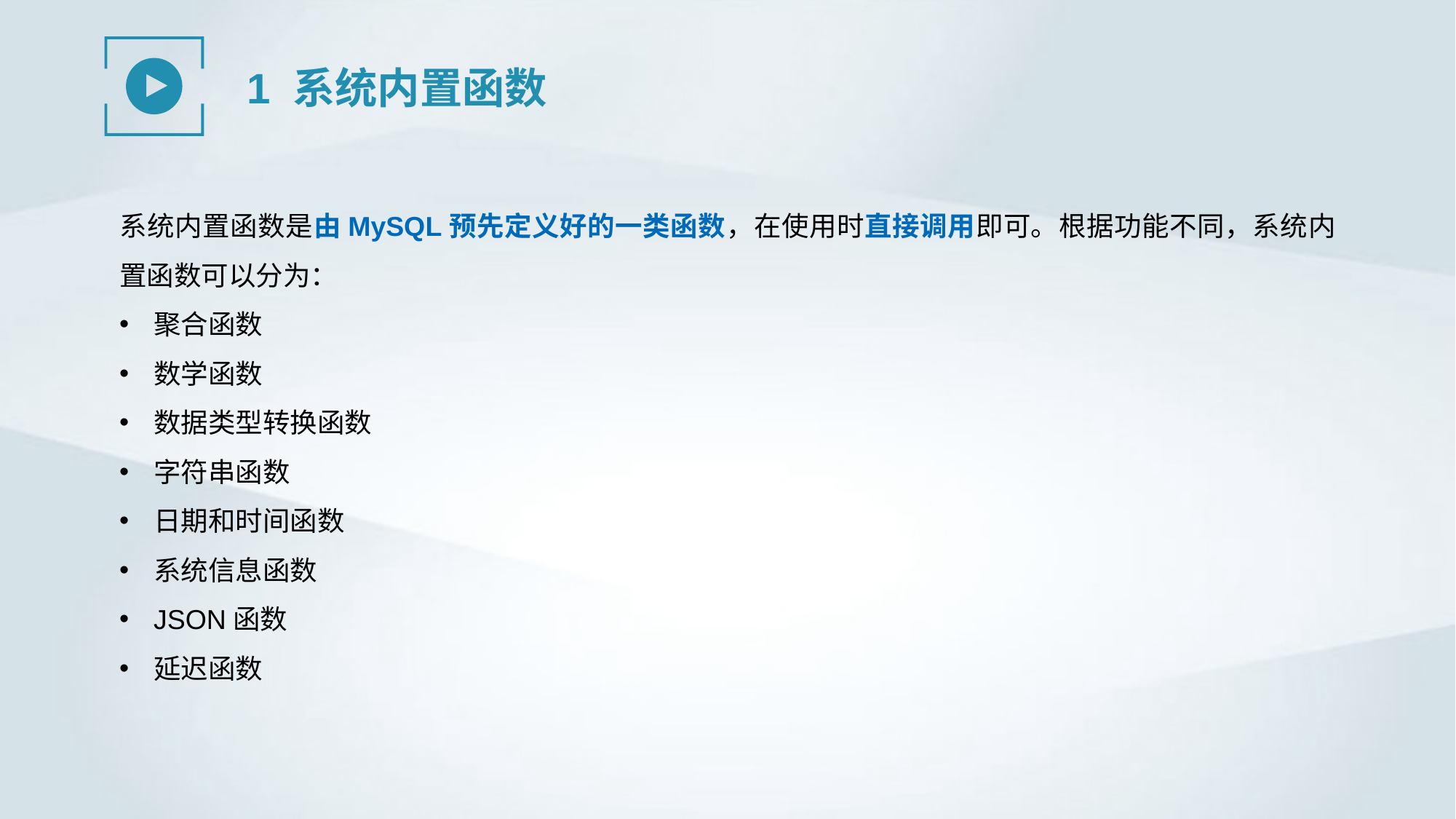

1 系统内置函数
系统内置函数是由MySQL预先定义好的一类函数，在使用时直接调用即可。根据功能不同，系统内置函数可以分为：
聚合函数
数学函数
数据类型转换函数
字符串函数
日期和时间函数
系统信息函数
JSON函数
延迟函数